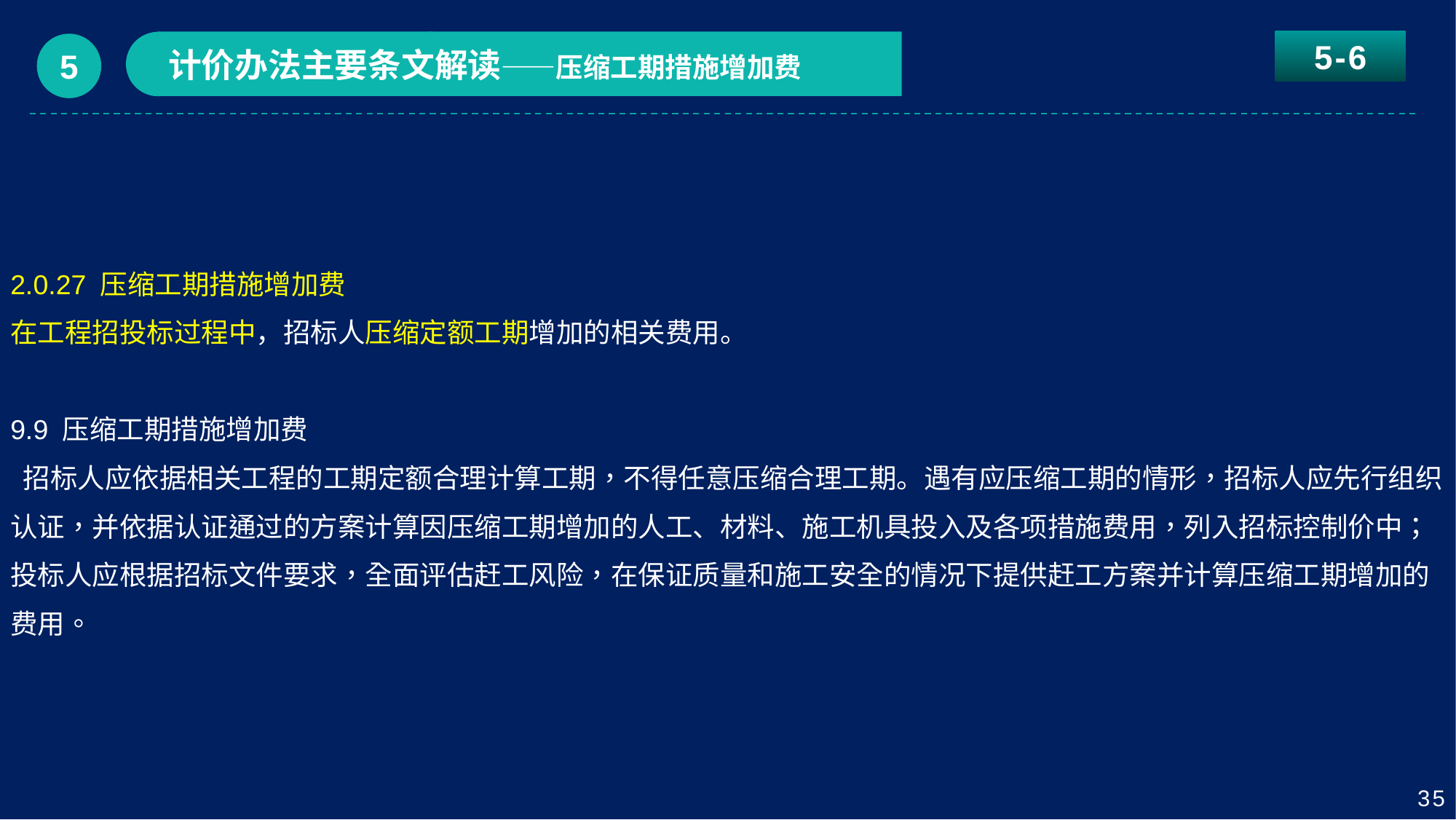

5-6
计价办法主要条文解读——压缩工期措施增加费

5
2.0.27 压缩工期措施增加费
在工程招投标过程中，招标人压缩定额工期增加的相关费用。

9.9 压缩工期措施增加费
 招标人应依据相关工程的工期定额合理计算工期，不得任意压缩合理工期。遇有应压缩工期的情形，招标人应先行组织认证，并依据认证通过的方案计算因压缩工期增加的人工、材料、施工机具投入及各项措施费用，列入招标控制价中；投标人应根据招标文件要求，全面评估赶工风险，在保证质量和施工安全的情况下提供赶工方案并计算压缩工期增加的费用。

35